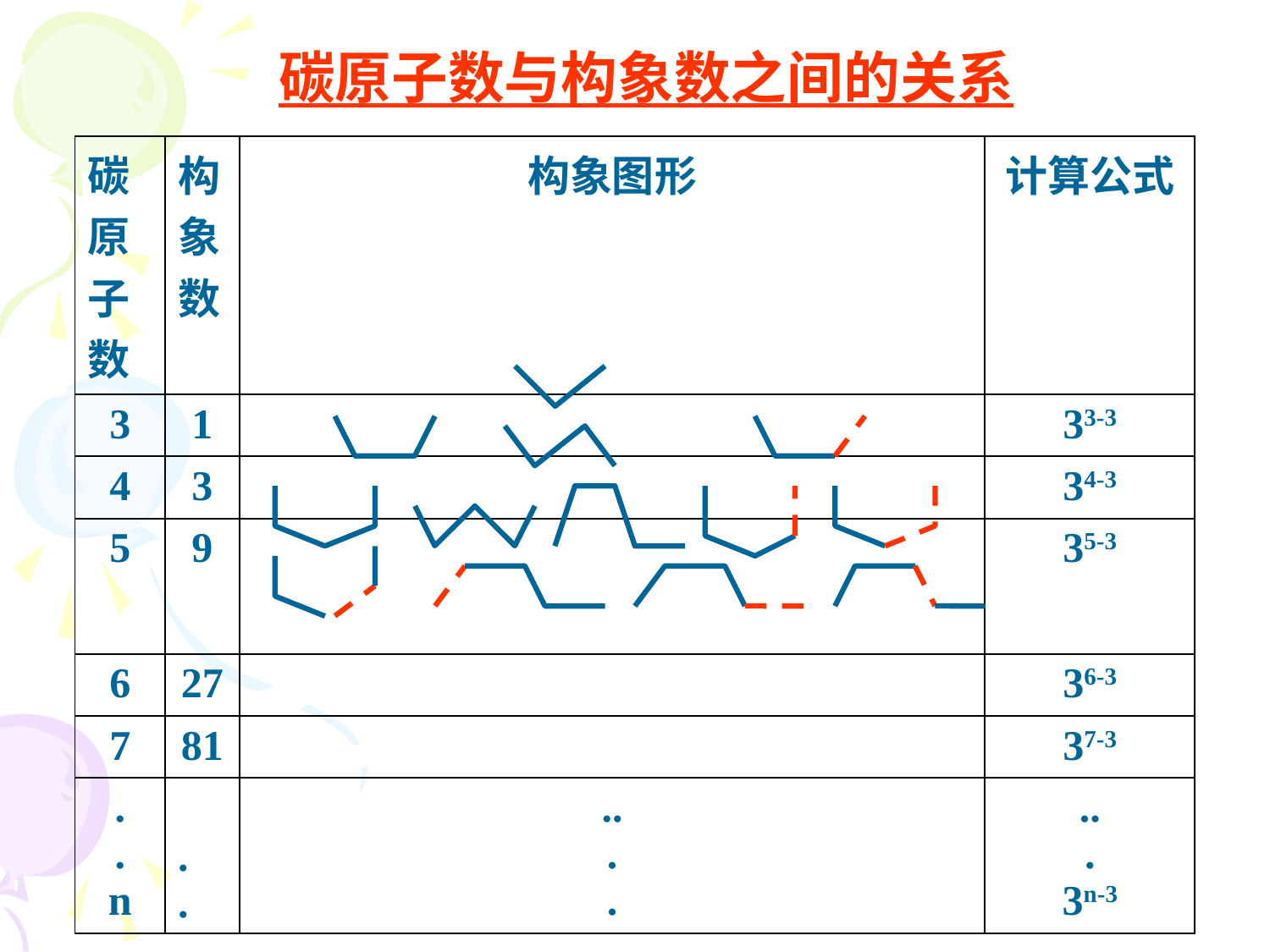

碳原子数与构象数之间的关系
| 碳原子数 | 构象数 | 构象图形 | 计算公式 |
| --- | --- | --- | --- |
| 3 | 1 |  | 33-3 |
| 4 | 3 |  | 34-3 |
| 5 | 9 |  | 35-3 |
| 6 | 27 |  | 36-3 |
| 7 | 81 |  | 37-3 |
| . . n | . . | .. . . | .. . 3n-3 |